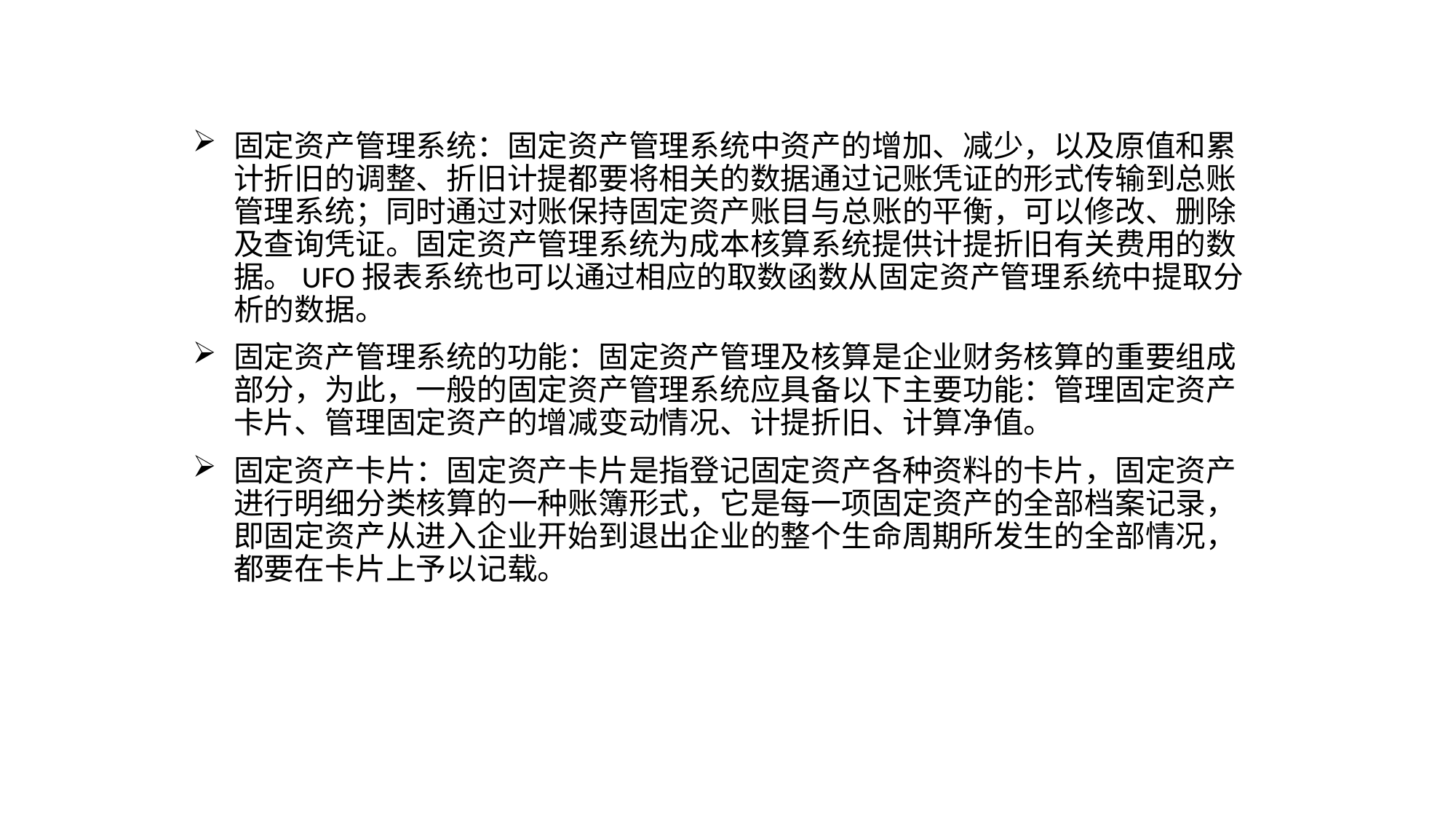

固定资产管理系统：固定资产管理系统中资产的增加、减少，以及原值和累计折旧的调整、折旧计提都要将相关的数据通过记账凭证的形式传输到总账管理系统；同时通过对账保持固定资产账目与总账的平衡，可以修改、删除及查询凭证。固定资产管理系统为成本核算系统提供计提折旧有关费用的数据。UFO报表系统也可以通过相应的取数函数从固定资产管理系统中提取分析的数据。
固定资产管理系统的功能：固定资产管理及核算是企业财务核算的重要组成部分，为此，一般的固定资产管理系统应具备以下主要功能：管理固定资产卡片、管理固定资产的增减变动情况、计提折旧、计算净值。
固定资产卡片：固定资产卡片是指登记固定资产各种资料的卡片，固定资产进行明细分类核算的一种账簿形式，它是每一项固定资产的全部档案记录，即固定资产从进入企业开始到退出企业的整个生命周期所发生的全部情况，都要在卡片上予以记载。